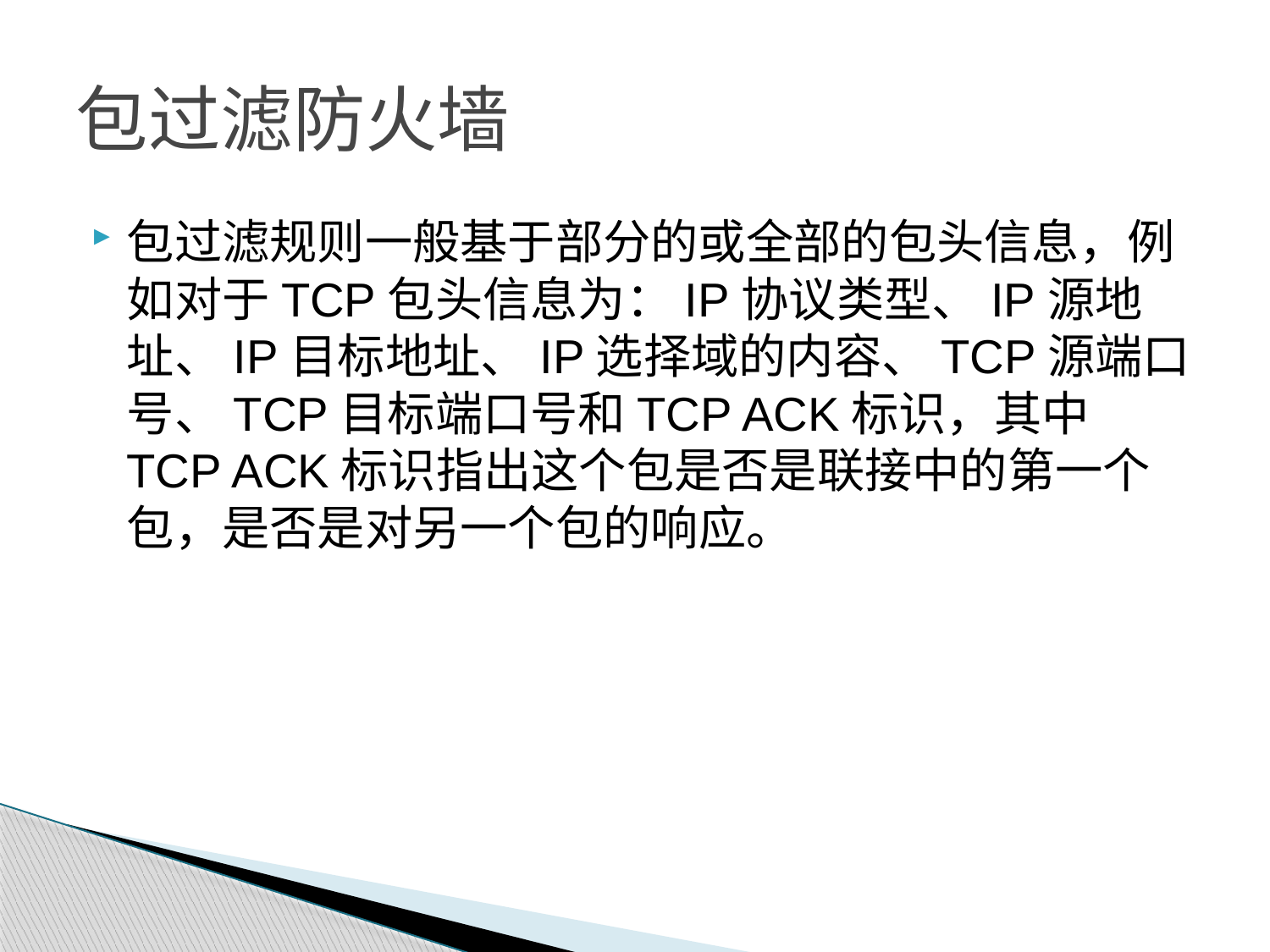

# 包过滤防火墙
包过滤规则一般基于部分的或全部的包头信息，例如对于TCP包头信息为：IP协议类型、IP源地址、IP目标地址、IP选择域的内容、TCP源端口号、TCP目标端口号和TCP ACK标识，其中TCP ACK标识指出这个包是否是联接中的第一个包，是否是对另一个包的响应。